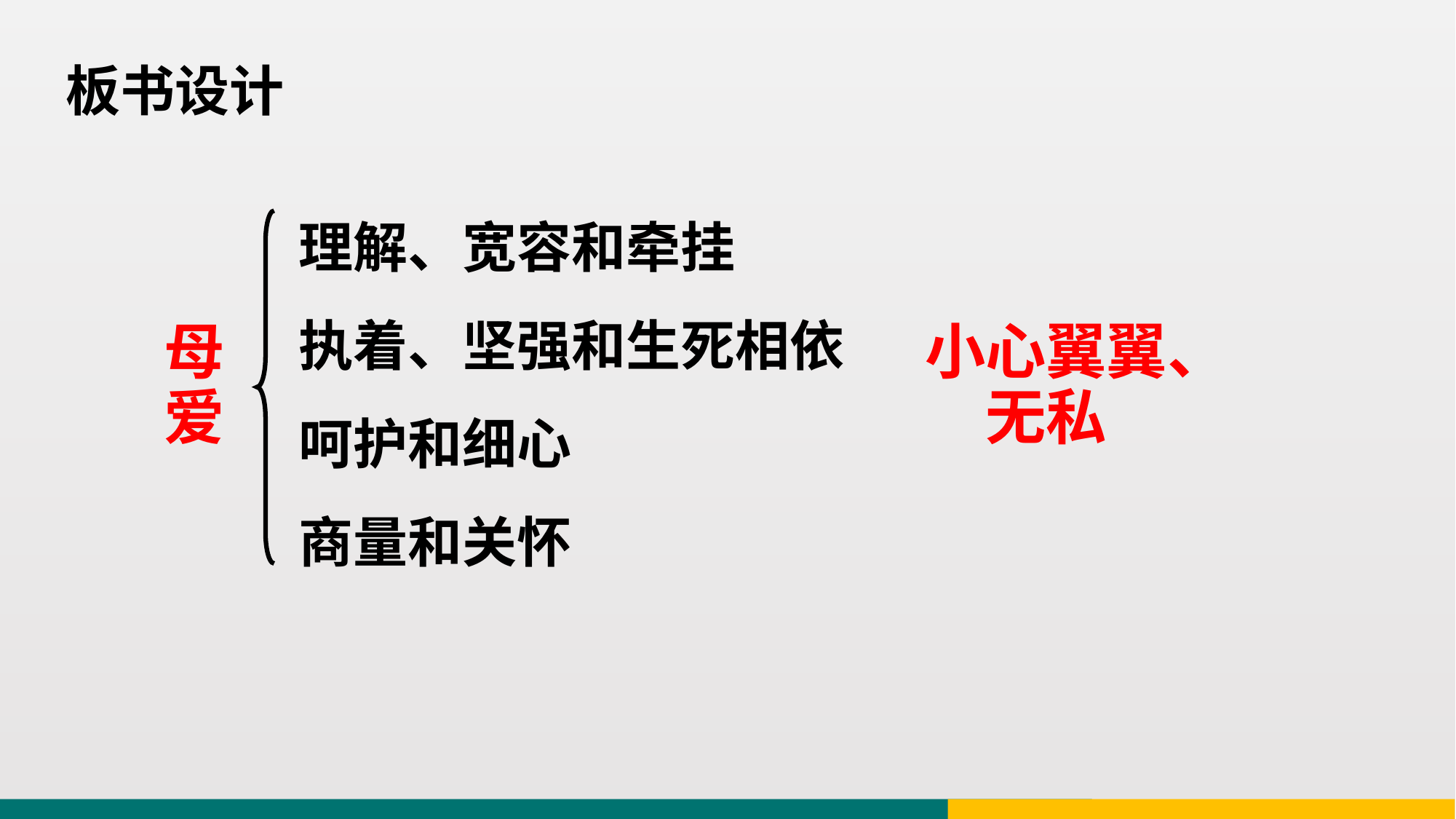

板书设计
理解、宽容和牵挂
执着、坚强和生死相依
呵护和细心
商量和关怀

母爱
小心翼翼、无私